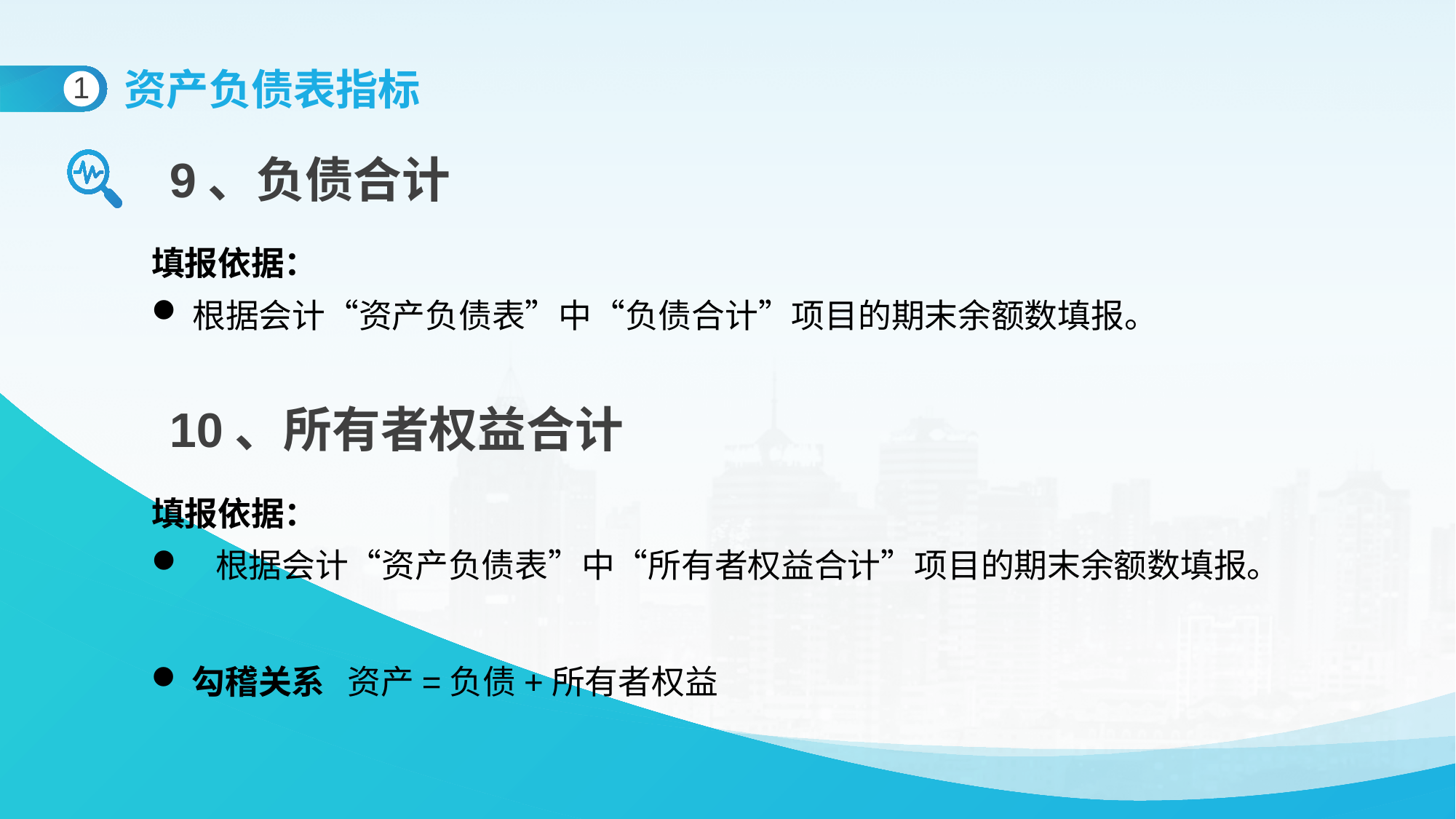

资产负债表指标
1
9、负债合计

填报依据：
根据会计“资产负债表”中“负债合计”项目的期末余额数填报。
10、所有者权益合计
填报依据：
  根据会计“资产负债表”中“所有者权益合计”项目的期末余额数填报。
勾稽关系   资产=负债+所有者权益